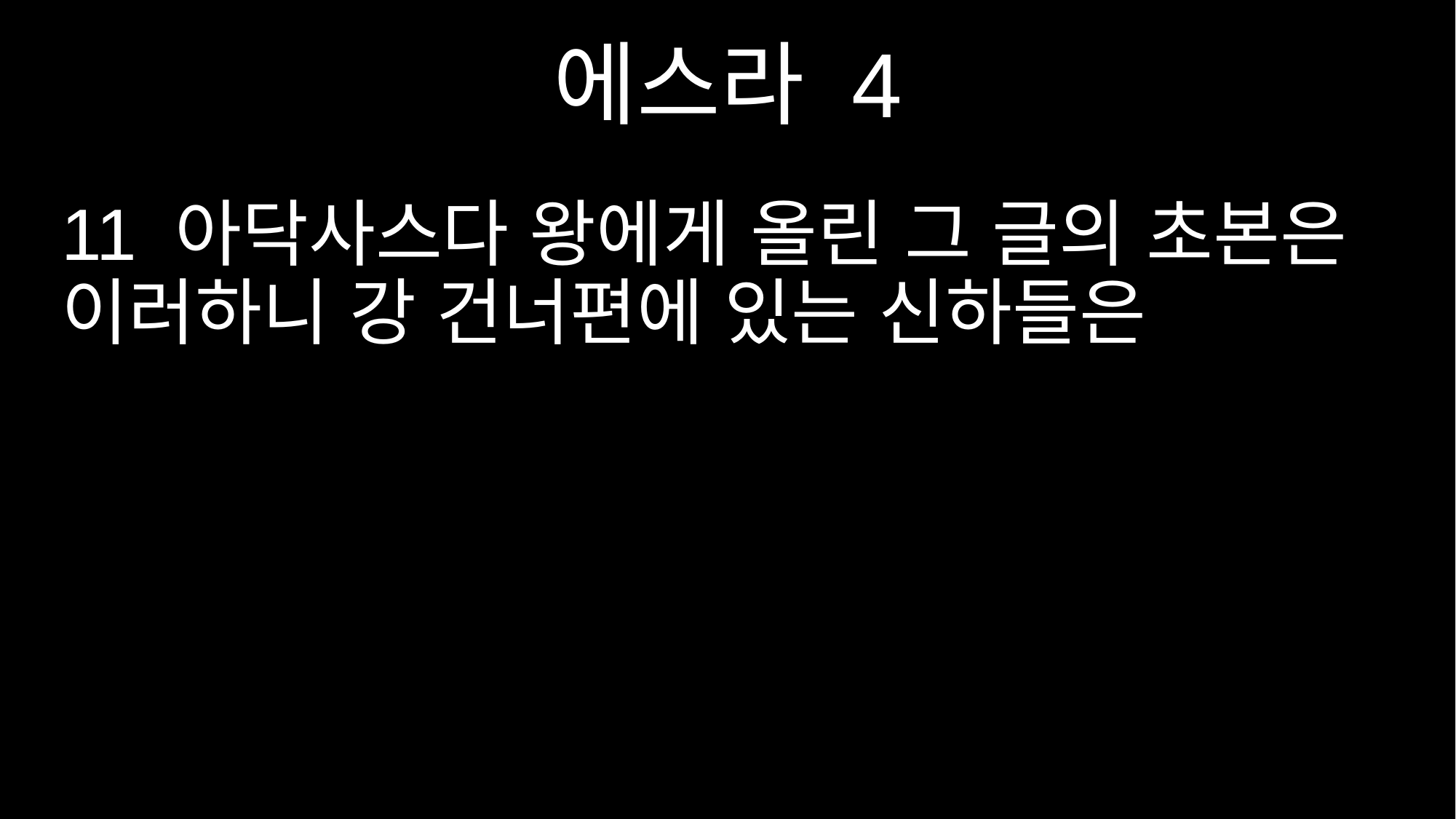

에스라 4
11 아닥사스다 왕에게 올린 그 글의 초본은 이러하니 강 건너편에 있는 신하들은